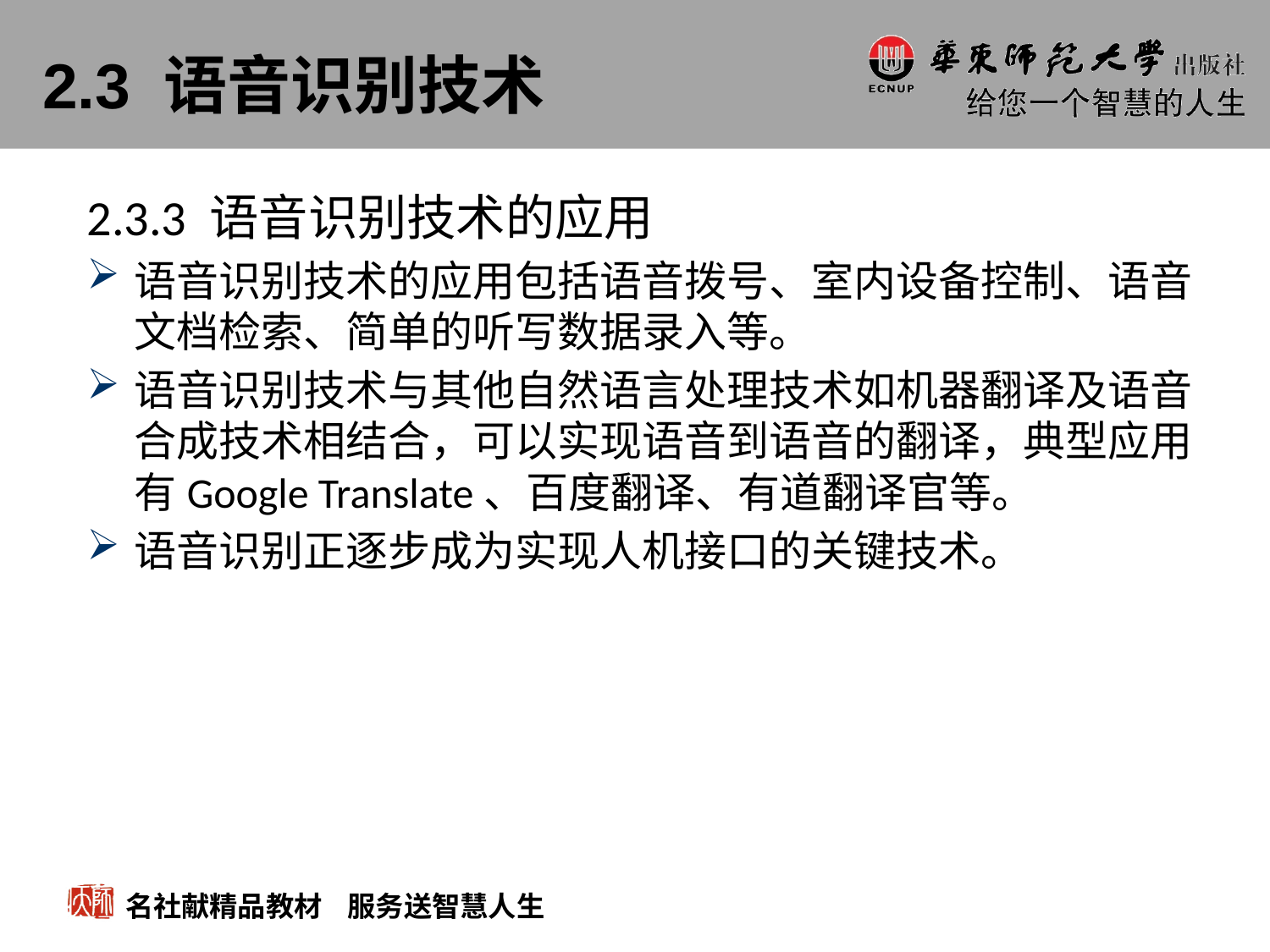

# 2.3 语音识别技术
2.3.3 语音识别技术的应用
语音识别技术的应用包括语音拨号、室内设备控制、语音文档检索、简单的听写数据录入等。
语音识别技术与其他自然语言处理技术如机器翻译及语音合成技术相结合，可以实现语音到语音的翻译，典型应用有Google Translate、百度翻译、有道翻译官等。
语音识别正逐步成为实现人机接口的关键技术。